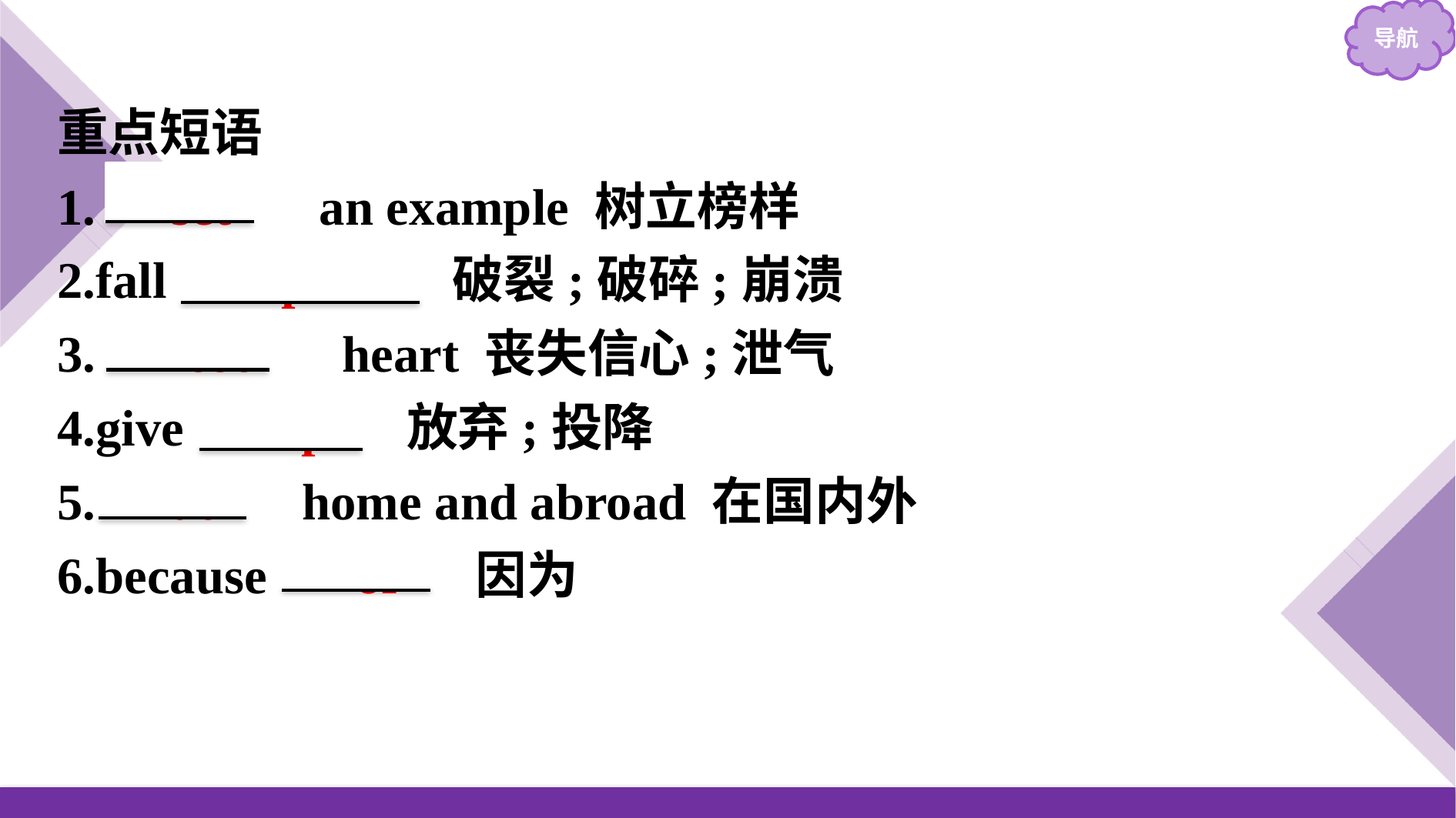

重点短语
1.　set　 an example 树立榜样
2.fall 　apart　 破裂;破碎;崩溃
3.　lose　 heart 丧失信心;泄气
4.give 　up　 放弃;投降
5.　at　 home and abroad 在国内外
6.because 　of　 因为